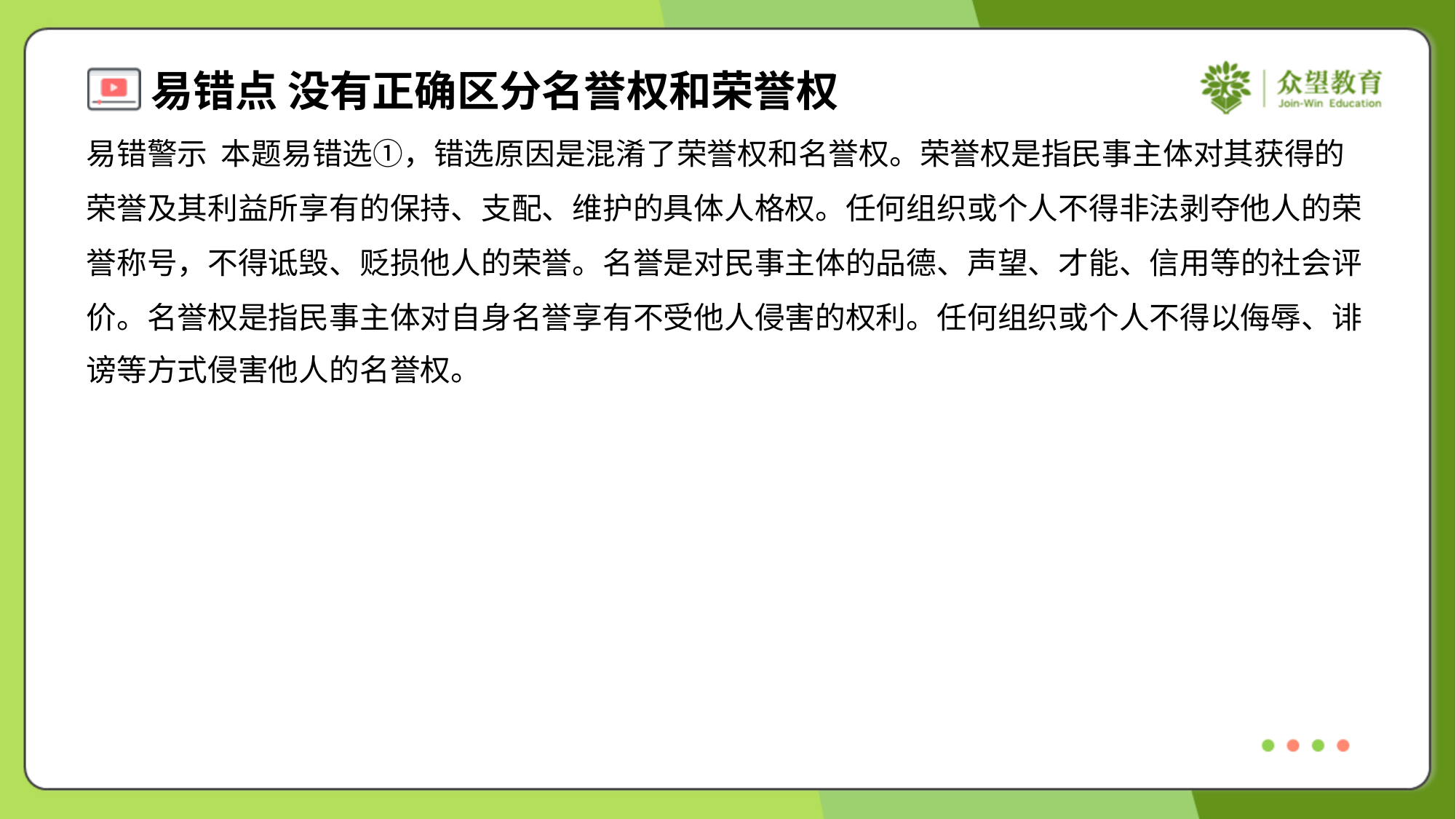

易错警示  本题易错选①，错选原因是混淆了荣誉权和名誉权。荣誉权是指民事主体对其获得的
荣誉及其利益所享有的保持、支配、维护的具体人格权。任何组织或个人不得非法剥夺他人的荣
誉称号，不得诋毁、贬损他人的荣誉。名誉是对民事主体的品德、声望、才能、信用等的社会评
价。名誉权是指民事主体对自身名誉享有不受他人侵害的权利。任何组织或个人不得以侮辱、诽
谤等方式侵害他人的名誉权。